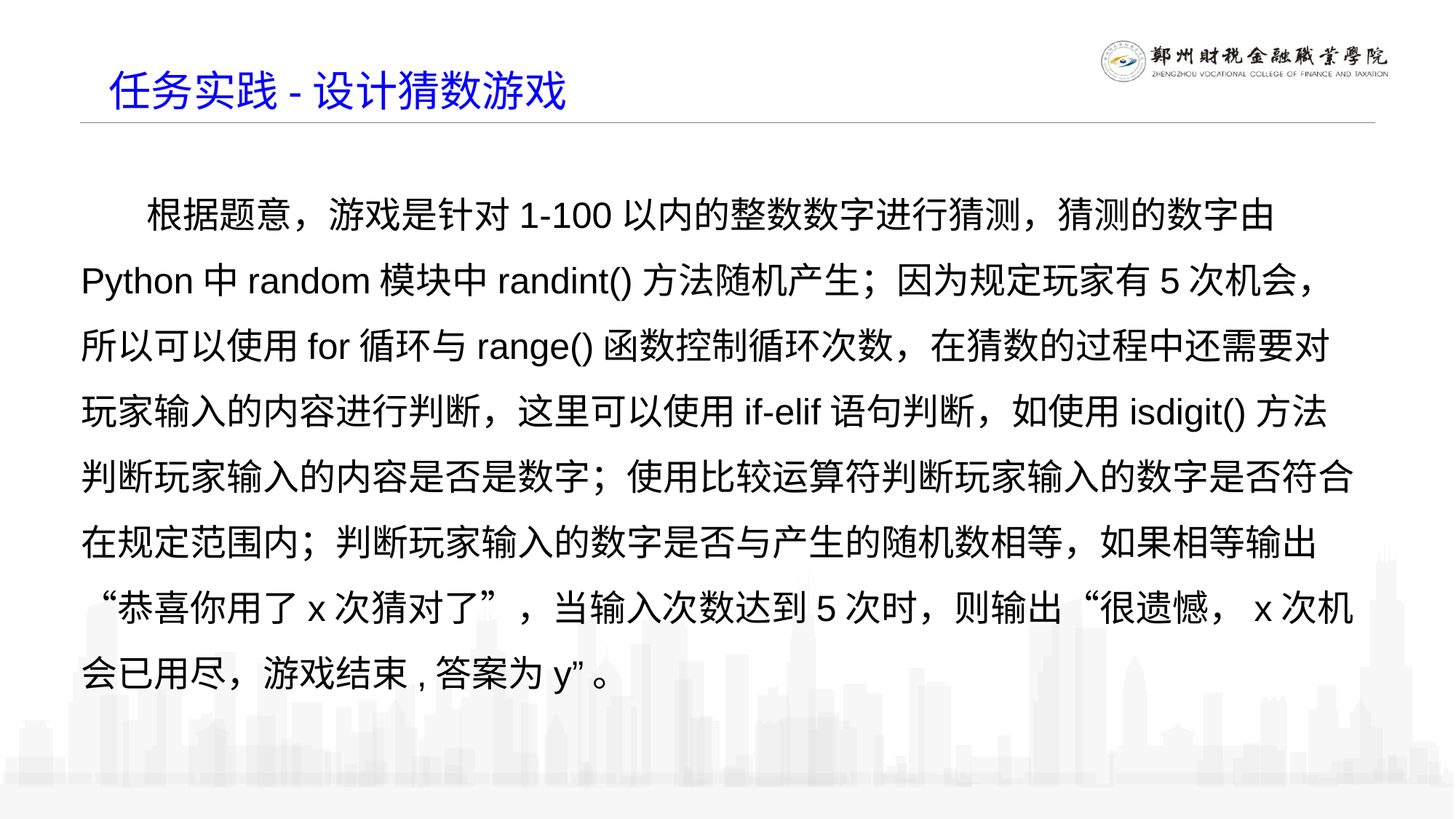

任务实践-设计猜数游戏
       根据题意，游戏是针对1-100以内的整数数字进行猜测，猜测的数字由Python中random模块中randint()方法随机产生；因为规定玩家有5次机会，所以可以使用for循环与range()函数控制循环次数，在猜数的过程中还需要对玩家输入的内容进行判断，这里可以使用if-elif语句判断，如使用isdigit()方法判断玩家输入的内容是否是数字；使用比较运算符判断玩家输入的数字是否符合在规定范围内；判断玩家输入的数字是否与产生的随机数相等，如果相等输出“恭喜你用了x次猜对了”，当输入次数达到5次时，则输出“很遗憾，x次机会已用尽，游戏结束,答案为y”。